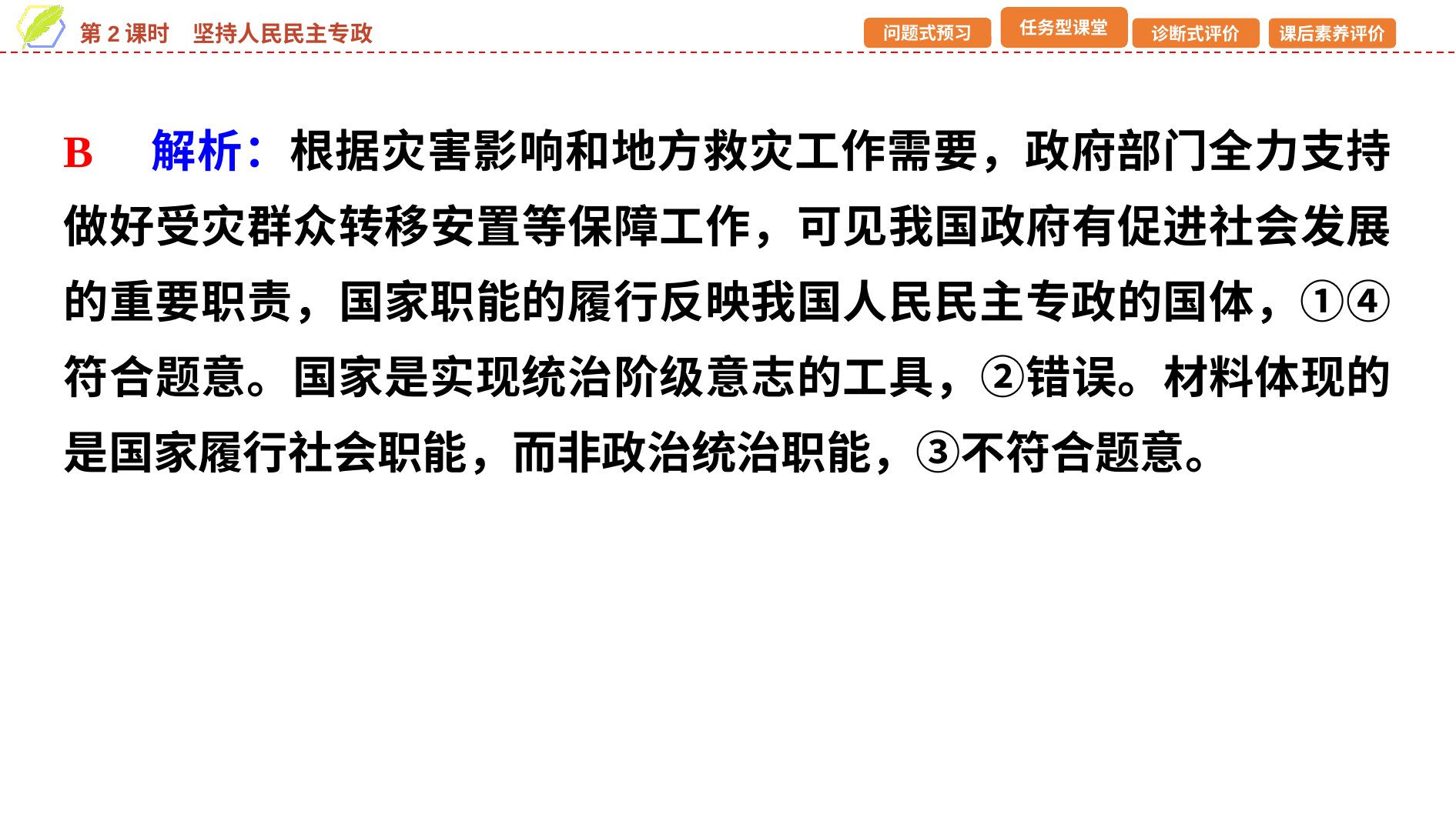

B　解析：根据灾害影响和地方救灾工作需要，政府部门全力支持做好受灾群众转移安置等保障工作，可见我国政府有促进社会发展的重要职责，国家职能的履行反映我国人民民主专政的国体，①④符合题意。国家是实现统治阶级意志的工具，②错误。材料体现的是国家履行社会职能，而非政治统治职能，③不符合题意。